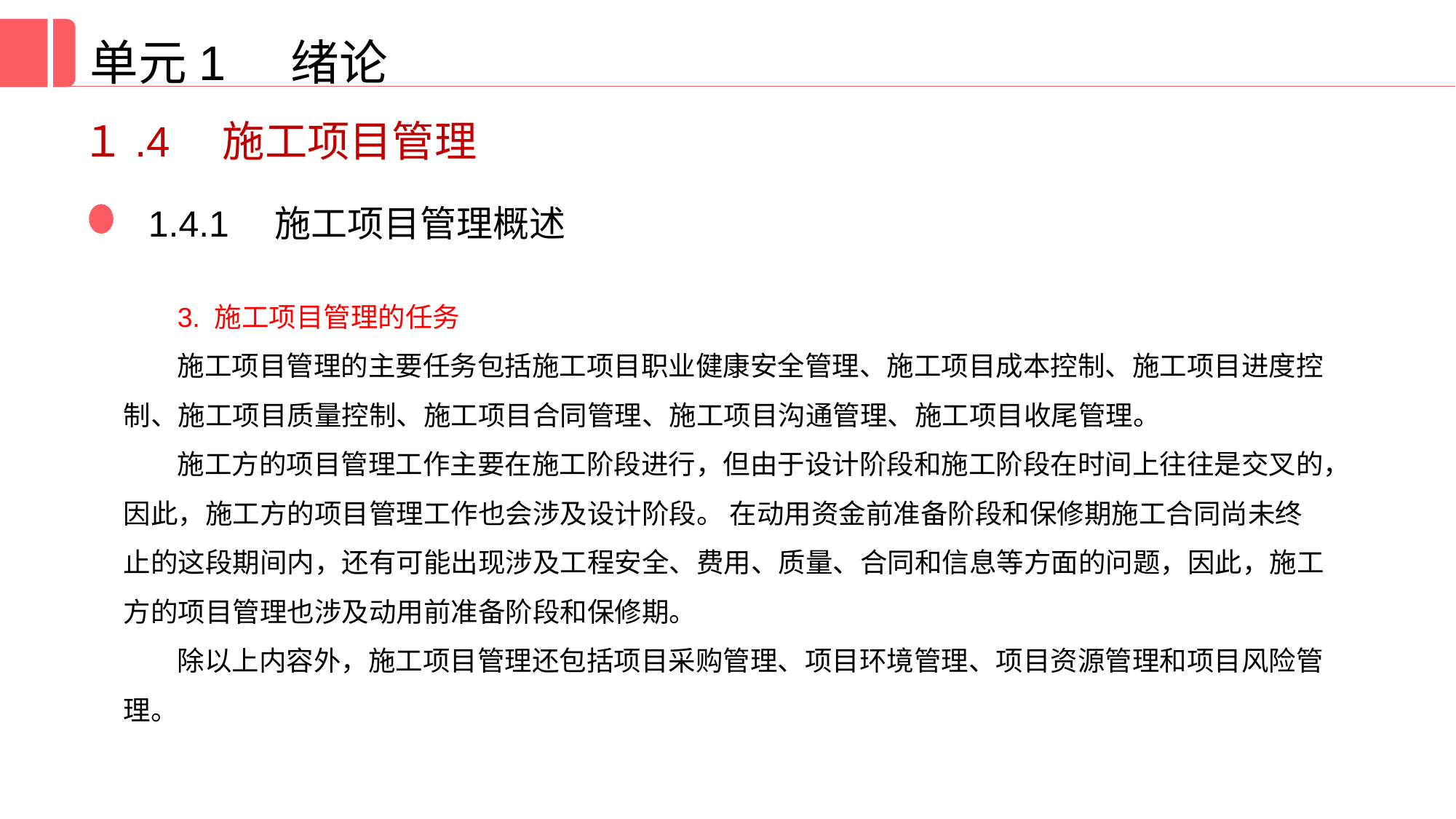

单元1    绪论
１.4　施工项目管理
1.4.1　施工项目管理概述

3. 施工项目管理的任务
施工项目管理的主要任务包括施工项目职业健康安全管理、施工项目成本控制、施工项目进度控制、施工项目质量控制、施工项目合同管理、施工项目沟通管理、施工项目收尾管理。
施工方的项目管理工作主要在施工阶段进行，但由于设计阶段和施工阶段在时间上往往是交叉的，因此，施工方的项目管理工作也会涉及设计阶段。 在动用资金前准备阶段和保修期施工合同尚未终止的这段期间内，还有可能出现涉及工程安全、费用、质量、合同和信息等方面的问题，因此，施工方的项目管理也涉及动用前准备阶段和保修期。
除以上内容外，施工项目管理还包括项目采购管理、项目环境管理、项目资源管理和项目风险管理。